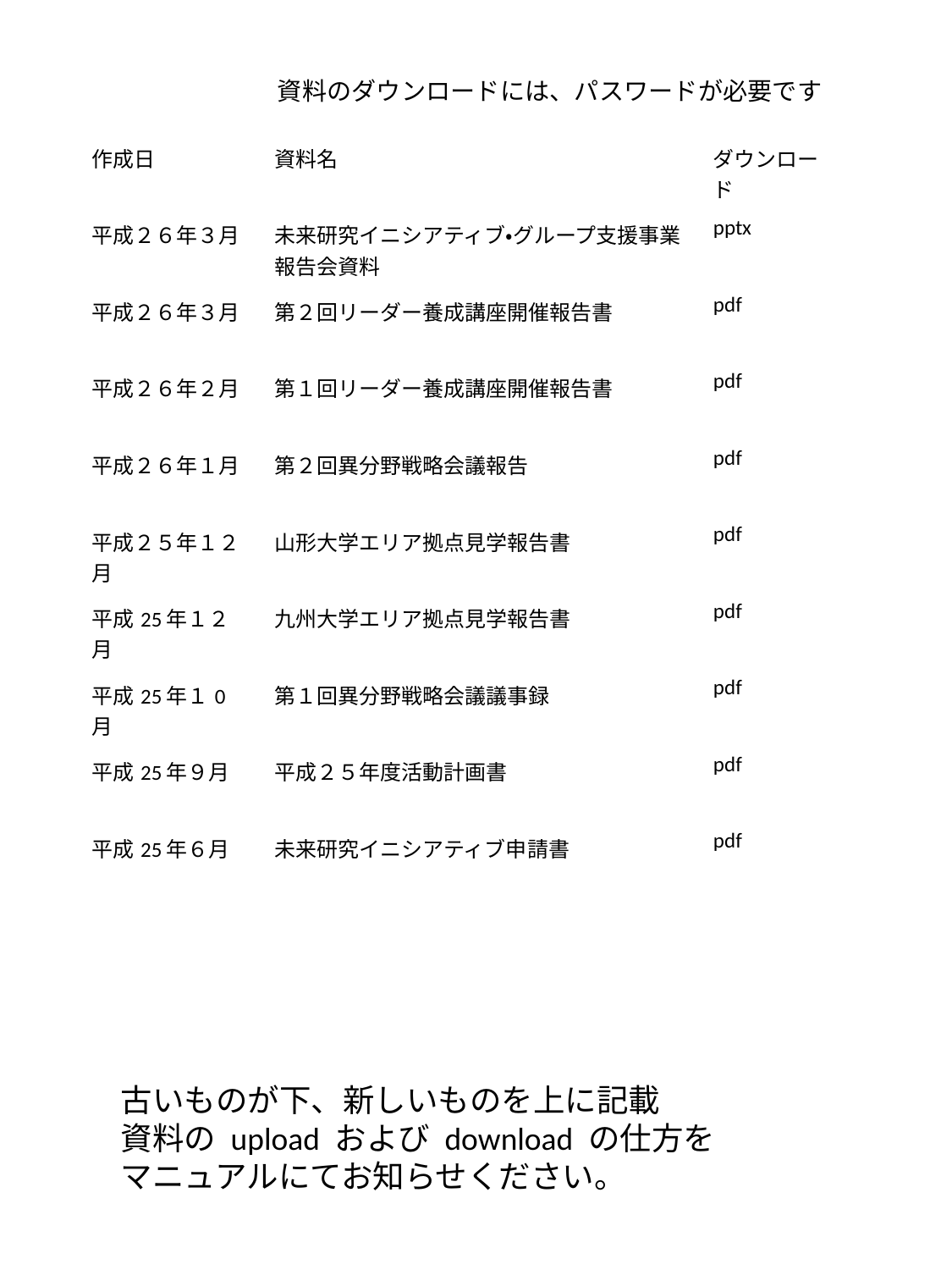

資料のダウンロードには、パスワードが必要です
| 作成日 | 資料名 | ダウンロード |
| --- | --- | --- |
| 平成２６年３月 | 未来研究イニシアティブ・グループ支援事業報告会資料 | pptx |
| 平成２６年３月 | 第２回リーダー養成講座開催報告書 | pdf |
| 平成２６年２月 | 第１回リーダー養成講座開催報告書 | pdf |
| 平成２６年１月 | 第２回異分野戦略会議報告 | pdf |
| 平成２５年１２月 | 山形大学エリア拠点見学報告書 | pdf |
| 平成25年１２月 | 九州大学エリア拠点見学報告書 | pdf |
| 平成25年１0月 | 第１回異分野戦略会議議事録 | pdf |
| 平成25年９月 | 平成２５年度活動計画書 | pdf |
| 平成25年６月 | 未来研究イニシアティブ申請書 | pdf |
|  |  |  |
古いものが下、新しいものを上に記載
資料の upload および download の仕方を
マニュアルにてお知らせください。